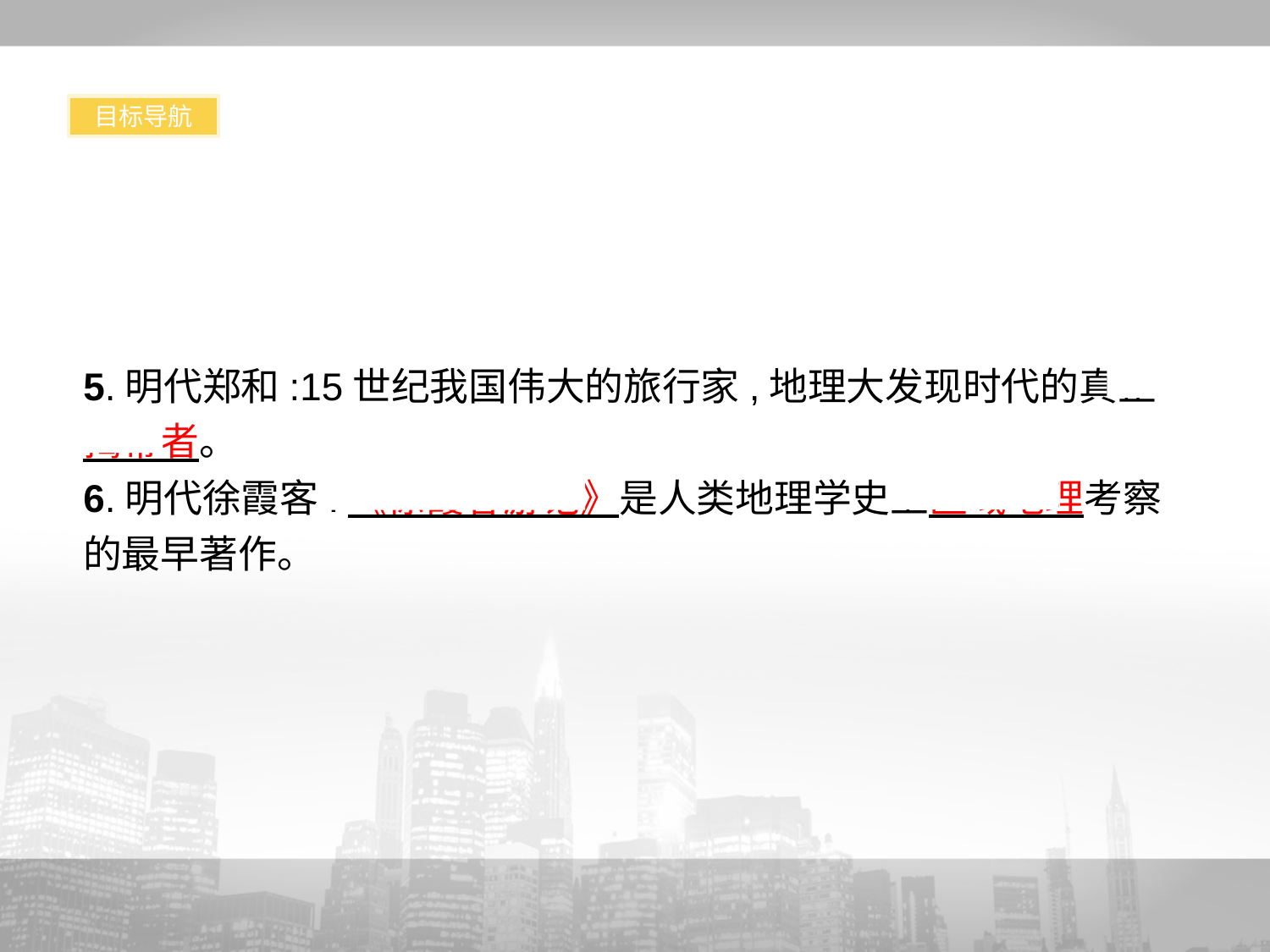

目标导航
5.明代郑和:15世纪我国伟大的旅行家,地理大发现时代的真正揭幕者。
6.明代徐霞客:《徐霞客游记》是人类地理学史上区域地理考察的最早著作。